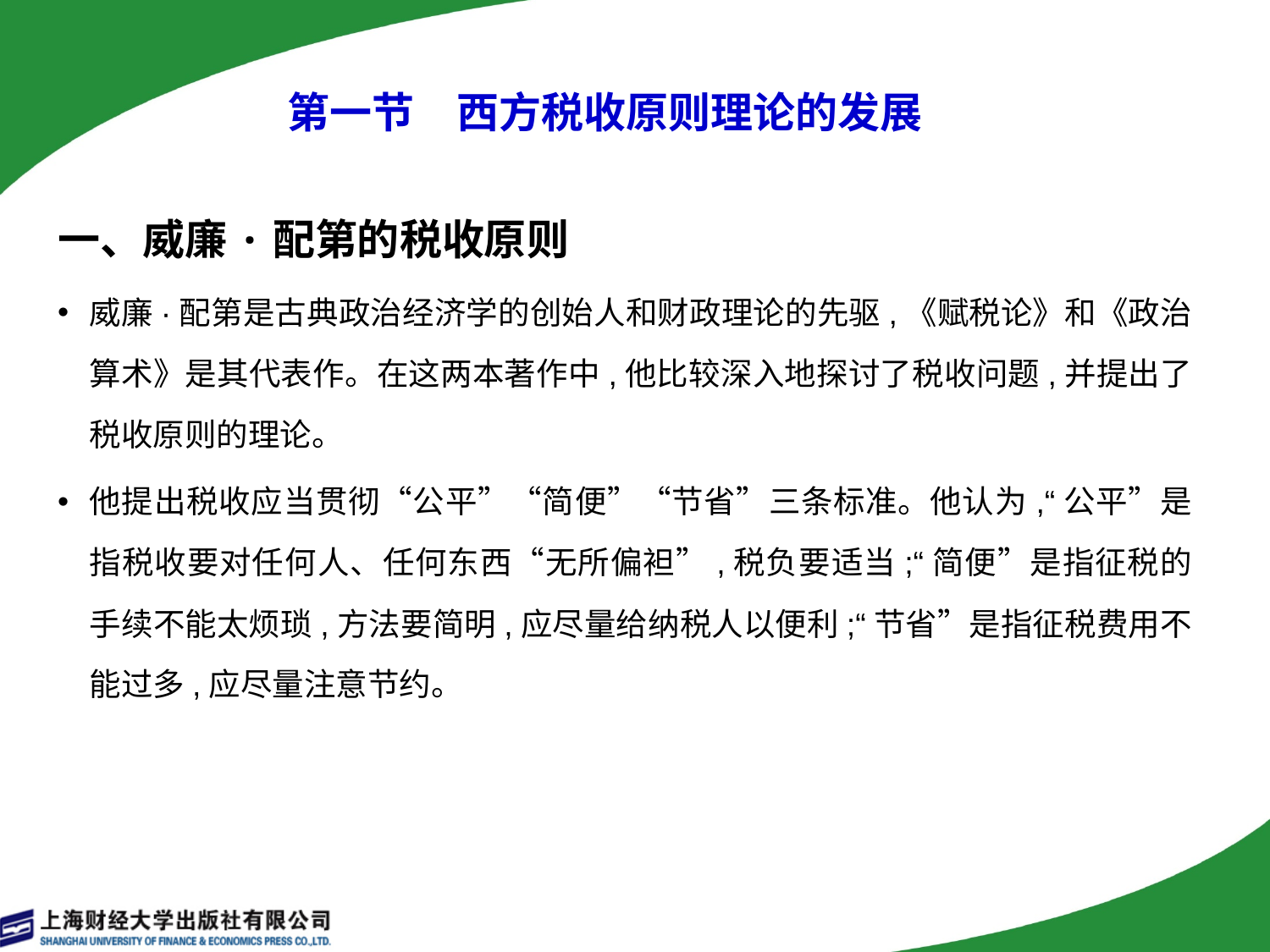

# 第一节　西方税收原则理论的发展
一、威廉·配第的税收原则
威廉·配第是古典政治经济学的创始人和财政理论的先驱,《赋税论》和《政治算术》是其代表作。在这两本著作中,他比较深入地探讨了税收问题,并提出了税收原则的理论。
他提出税收应当贯彻“公平”“简便”“节省”三条标准。他认为,“公平”是指税收要对任何人、任何东西“无所偏袒”,税负要适当;“简便”是指征税的手续不能太烦琐,方法要简明,应尽量给纳税人以便利;“节省”是指征税费用不能过多,应尽量注意节约。